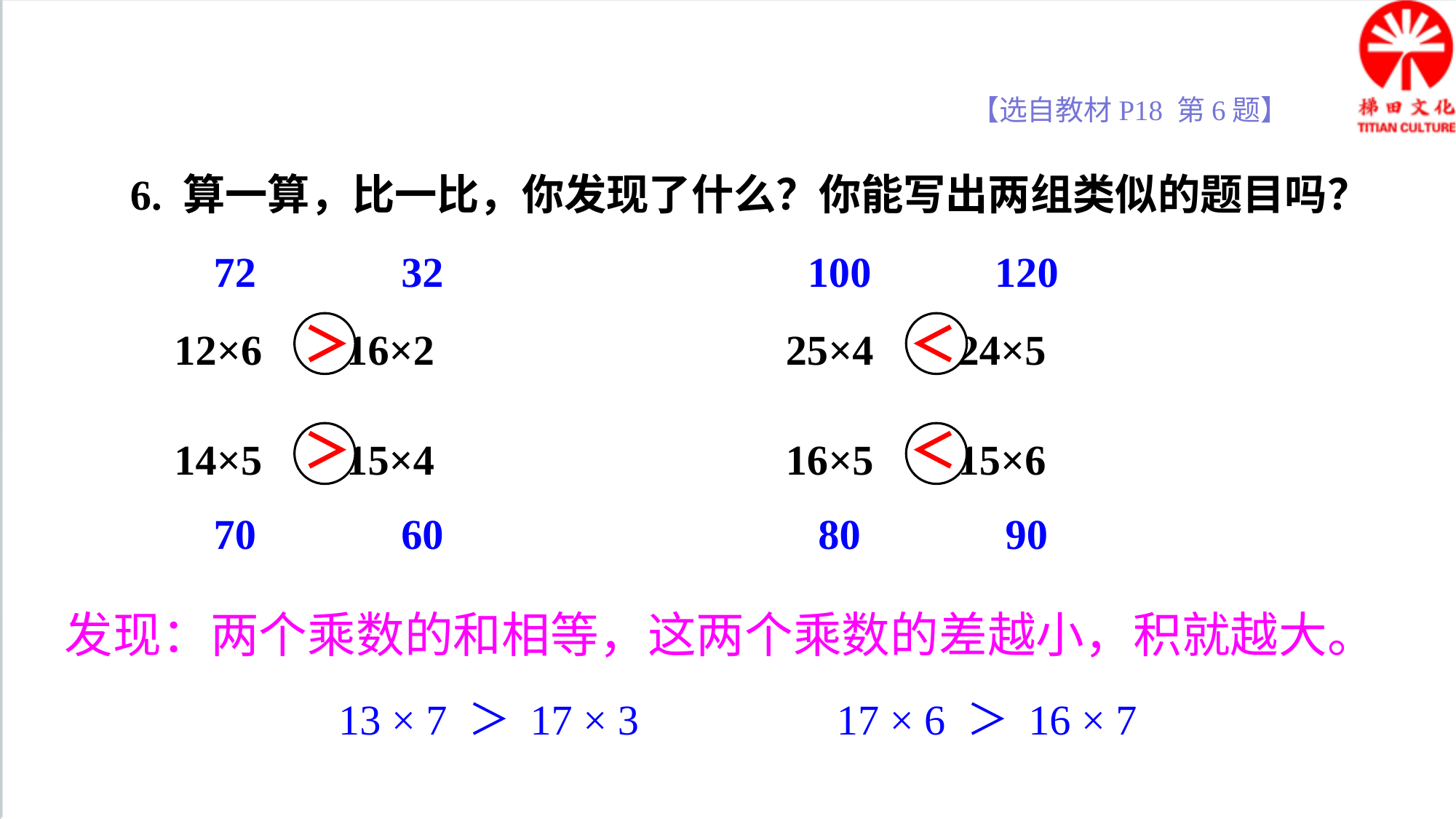

【选自教材P18 第6题】
6. 算一算，比一比，你发现了什么？你能写出两组类似的题目吗？
72
32
100
120
12×6        16×2
25×4        24×5
＞
＜

14×5        15×4
16×5        15×6
＞
＜

70
60
80
90
发现：两个乘数的和相等，这两个乘数的差越小，积就越大。
13 × 7 ＞ 17 × 3
17 × 6 ＞ 16 × 7